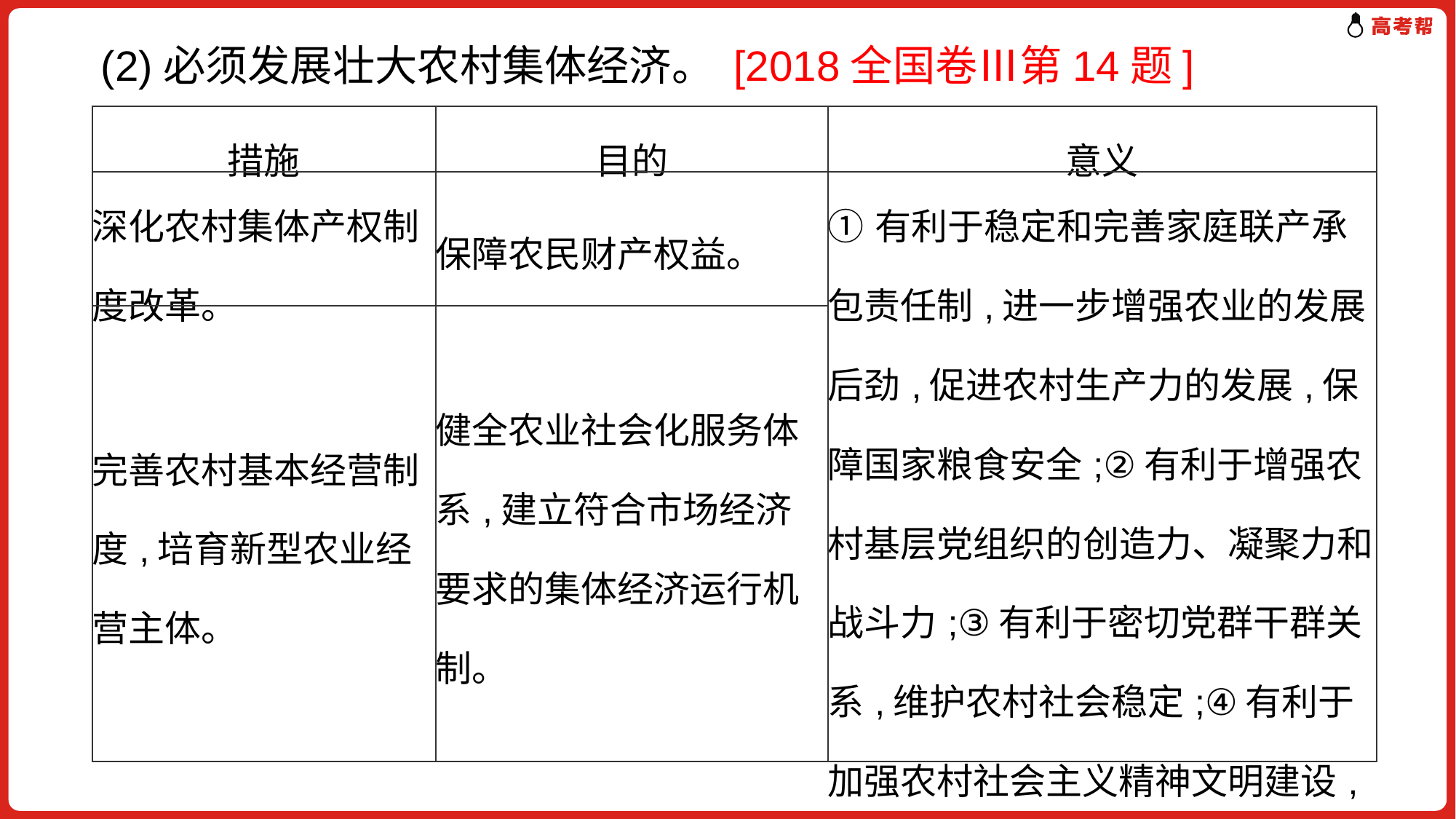

(2)必须发展壮大农村集体经济。 [2018全国卷Ⅲ第14题]
| 措施 | 目的 | 意义 |
| --- | --- | --- |
| 深化农村集体产权制度改革。 | 保障农民财产权益。 | ①有利于稳定和完善家庭联产承包责任制,进一步增强农业的发展后劲,促进农村生产力的发展,保障国家粮食安全;②有利于增强农村基层党组织的创造力、凝聚力和战斗力;③有利于密切党群干群关系,维护农村社会稳定;④有利于加强农村社会主义精神文明建设,巩固物质文明建设的基础。 |
| 完善农村基本经营制度,培育新型农业经营主体。 | 健全农业社会化服务体系,建立符合市场经济要求的集体经济运行机制。 |  |